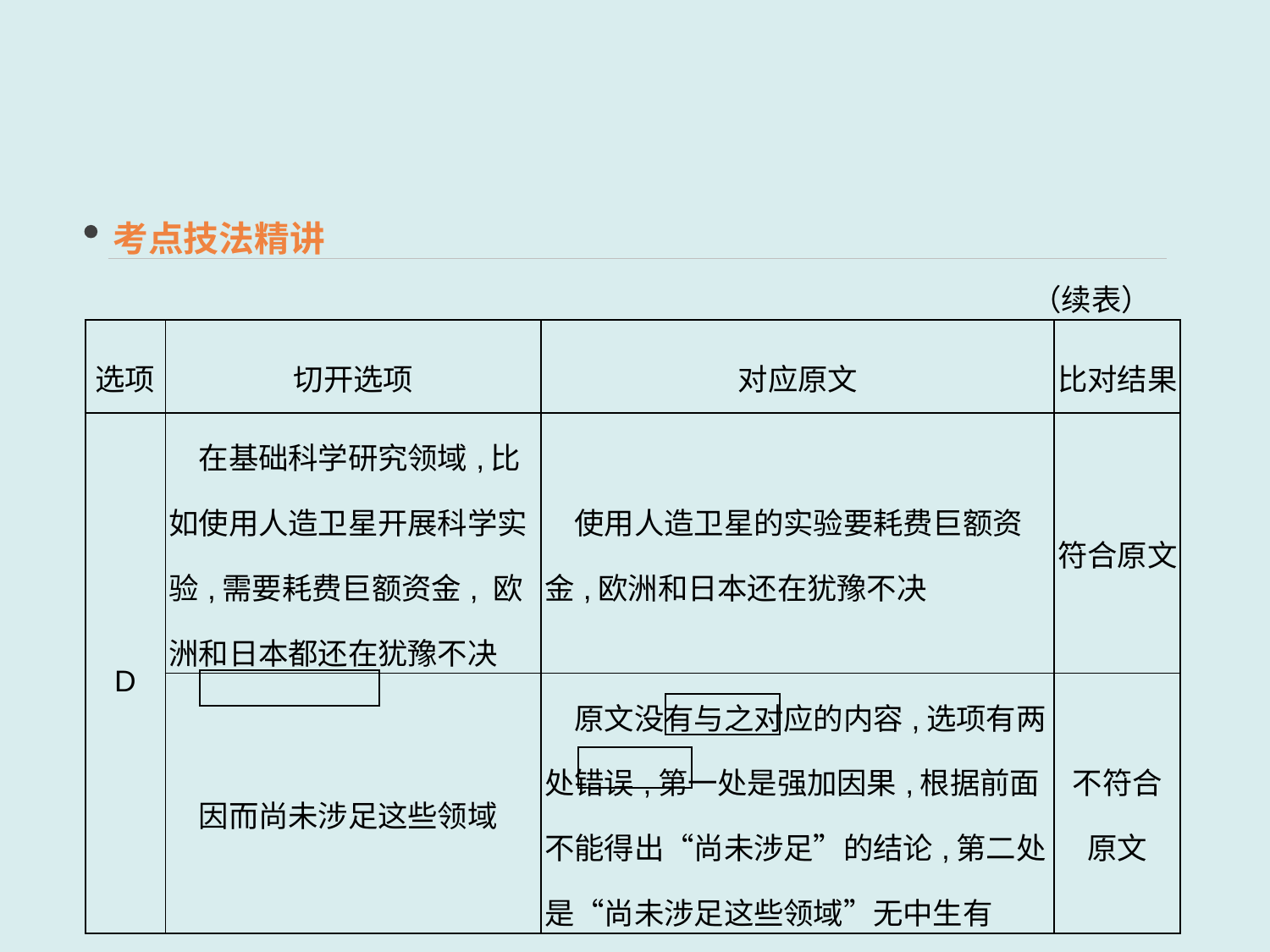

考点技法精讲

（续表）
| 选项 | 切开选项 | 对应原文 | 比对结果 |
| --- | --- | --- | --- |
| D | 在基础科学研究领域,比如使用人造卫星开展科学实验,需要耗费巨额资金, 欧洲和日本都还在犹豫不决 | 使用人造卫星的实验要耗费巨额资金,欧洲和日本还在犹豫不决 | 符合原文 |
|  | 因而尚未涉足这些领域 | 原文没有与之对应的内容,选项有两处错误,第一处是强加因果,根据前面不能得出“尚未涉足”的结论,第二处是“尚未涉足这些领域”无中生有 | 不符合 原文 |